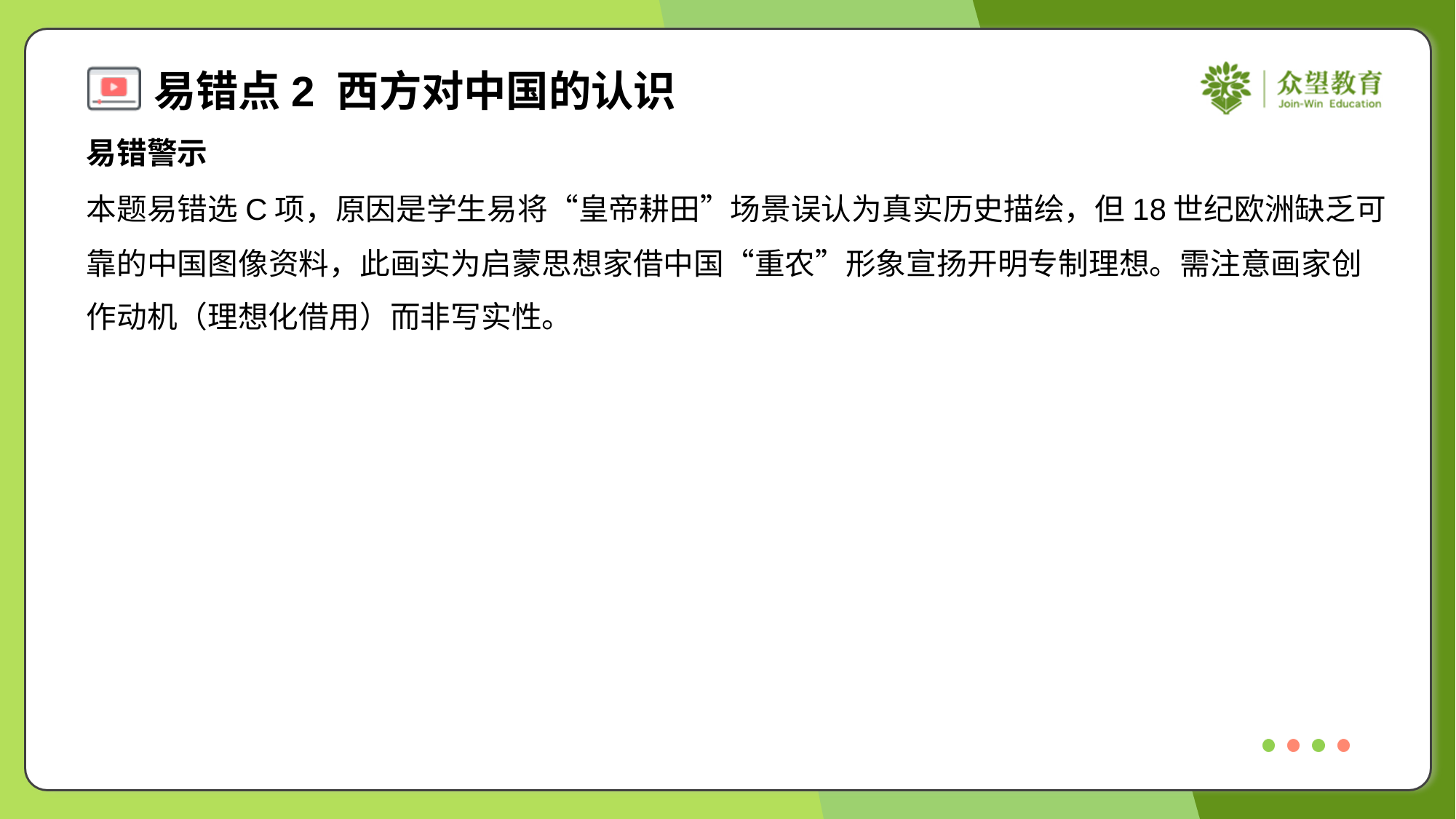

易错警示
本题易错选C项，原因是学生易将“皇帝耕田”场景误认为真实历史描绘，但18世纪欧洲缺乏可
靠的中国图像资料，此画实为启蒙思想家借中国“重农”形象宣扬开明专制理想。需注意画家创
作动机（理想化借用）而非写实性。